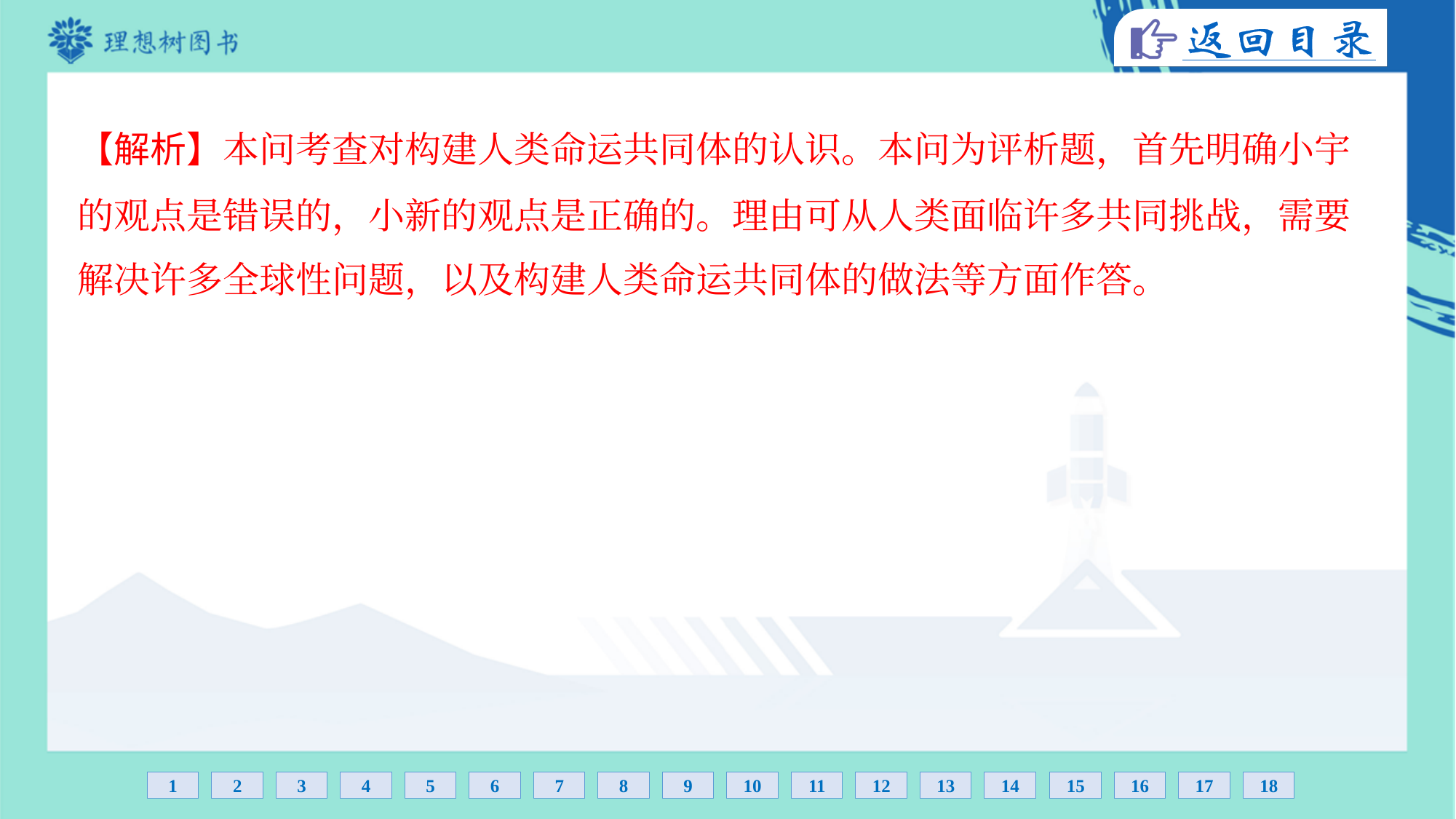

【解析】本问考查对构建人类命运共同体的认识。本问为评析题，首先明确小宇
的观点是错误的，小新的观点是正确的。理由可从人类面临许多共同挑战，需要
解决许多全球性问题，以及构建人类命运共同体的做法等方面作答。